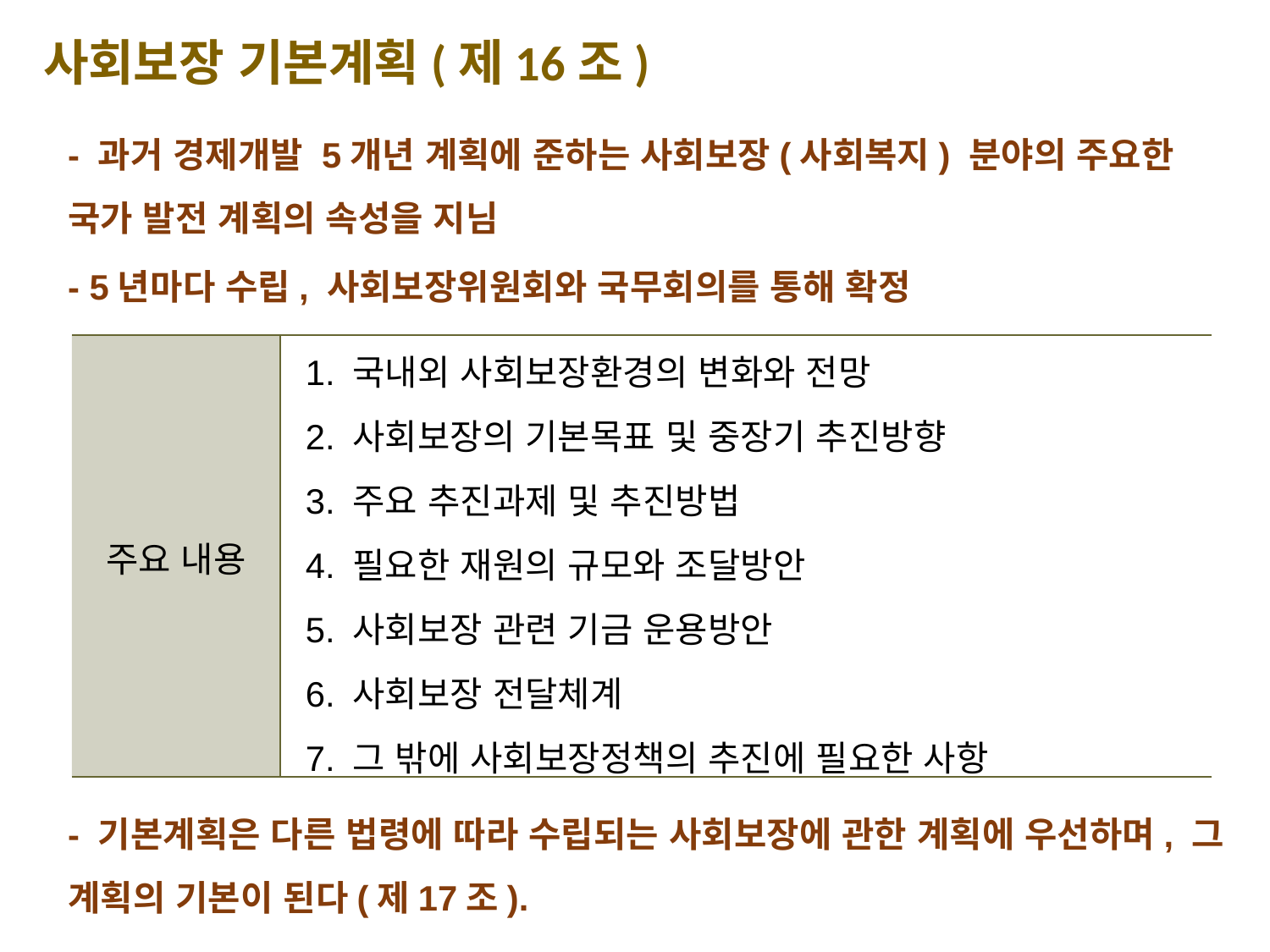

사회보장 기본계획(제16조)
- 과거 경제개발 5개년 계획에 준하는 사회보장(사회복지) 분야의 주요한  국가 발전 계획의 속성을 지님
- 5년마다 수립, 사회보장위원회와 국무회의를 통해 확정
| 주요 내용 | 1. 국내외 사회보장환경의 변화와 전망 2. 사회보장의 기본목표 및 중장기 추진방향 3. 주요 추진과제 및 추진방법 4. 필요한 재원의 규모와 조달방안 5. 사회보장 관련 기금 운용방안 6. 사회보장 전달체계 7. 그 밖에 사회보장정책의 추진에 필요한 사항 |
| --- | --- |
- 기본계획은 다른 법령에 따라 수립되는 사회보장에 관한 계획에 우선하며, 그 계획의 기본이 된다(제17조).